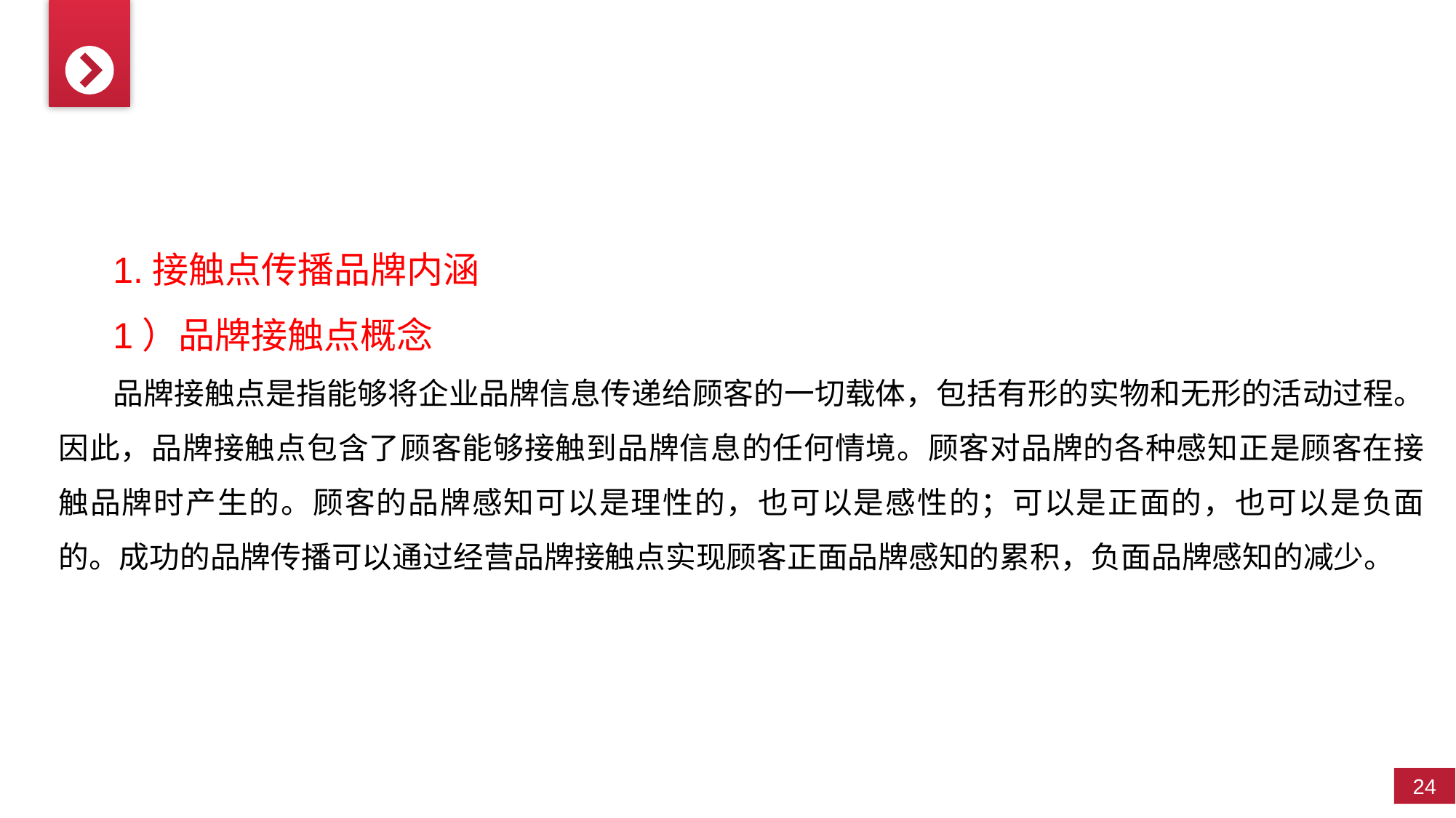

1.接触点传播品牌内涵
1）品牌接触点概念
品牌接触点是指能够将企业品牌信息传递给顾客的一切载体，包括有形的实物和无形的活动过程。因此，品牌接触点包含了顾客能够接触到品牌信息的任何情境。顾客对品牌的各种感知正是顾客在接触品牌时产生的。顾客的品牌感知可以是理性的，也可以是感性的；可以是正面的，也可以是负面的。成功的品牌传播可以通过经营品牌接触点实现顾客正面品牌感知的累积，负面品牌感知的减少。